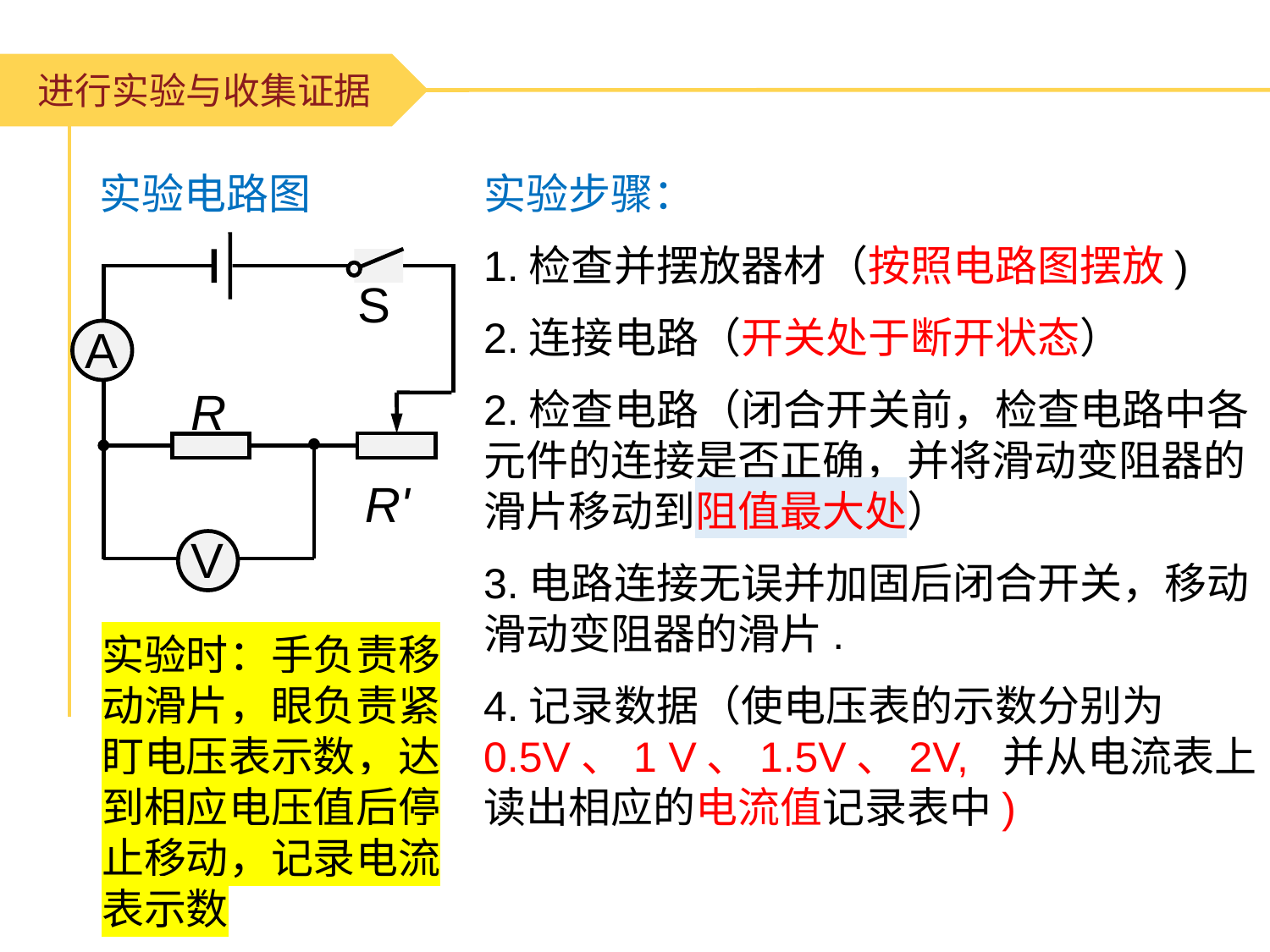

进行实验与收集证据
实验电路图

S
A

R

R'
V

实验步骤：
1.检查并摆放器材（按照电路图摆放)
2.连接电路（开关处于断开状态）
2.检查电路（闭合开关前，检查电路中各元件的连接是否正确，并将滑动变阻器的滑片移动到阻值最大处）
3.电路连接无误并加固后闭合开关，移动滑动变阻器的滑片.
4.记录数据（使电压表的示数分别为0.5V、1 V、1.5V、2V,  并从电流表上读出相应的电流值记录表中)
实验时：手负责移动滑片，眼负责紧盯电压表示数，达到相应电压值后停止移动，记录电流表示数